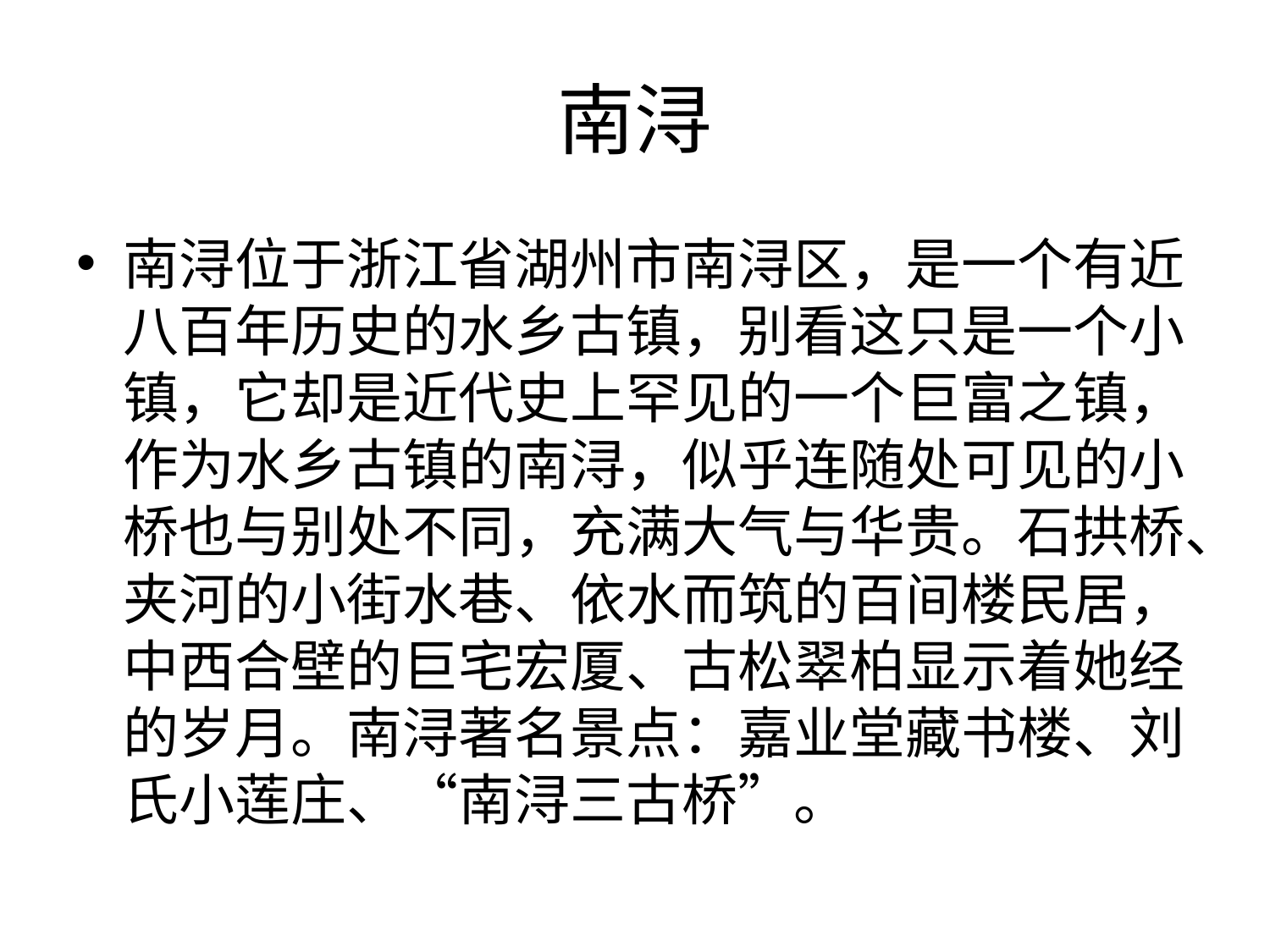

# 南浔
南浔位于浙江省湖州市南浔区，是一个有近八百年历史的水乡古镇，别看这只是一个小镇，它却是近代史上罕见的一个巨富之镇，作为水乡古镇的南浔，似乎连随处可见的小桥也与别处不同，充满大气与华贵。石拱桥、夹河的小街水巷、依水而筑的百间楼民居，中西合壁的巨宅宏厦、古松翠柏显示着她经的岁月。南浔著名景点：嘉业堂藏书楼、刘氏小莲庄、“南浔三古桥”。